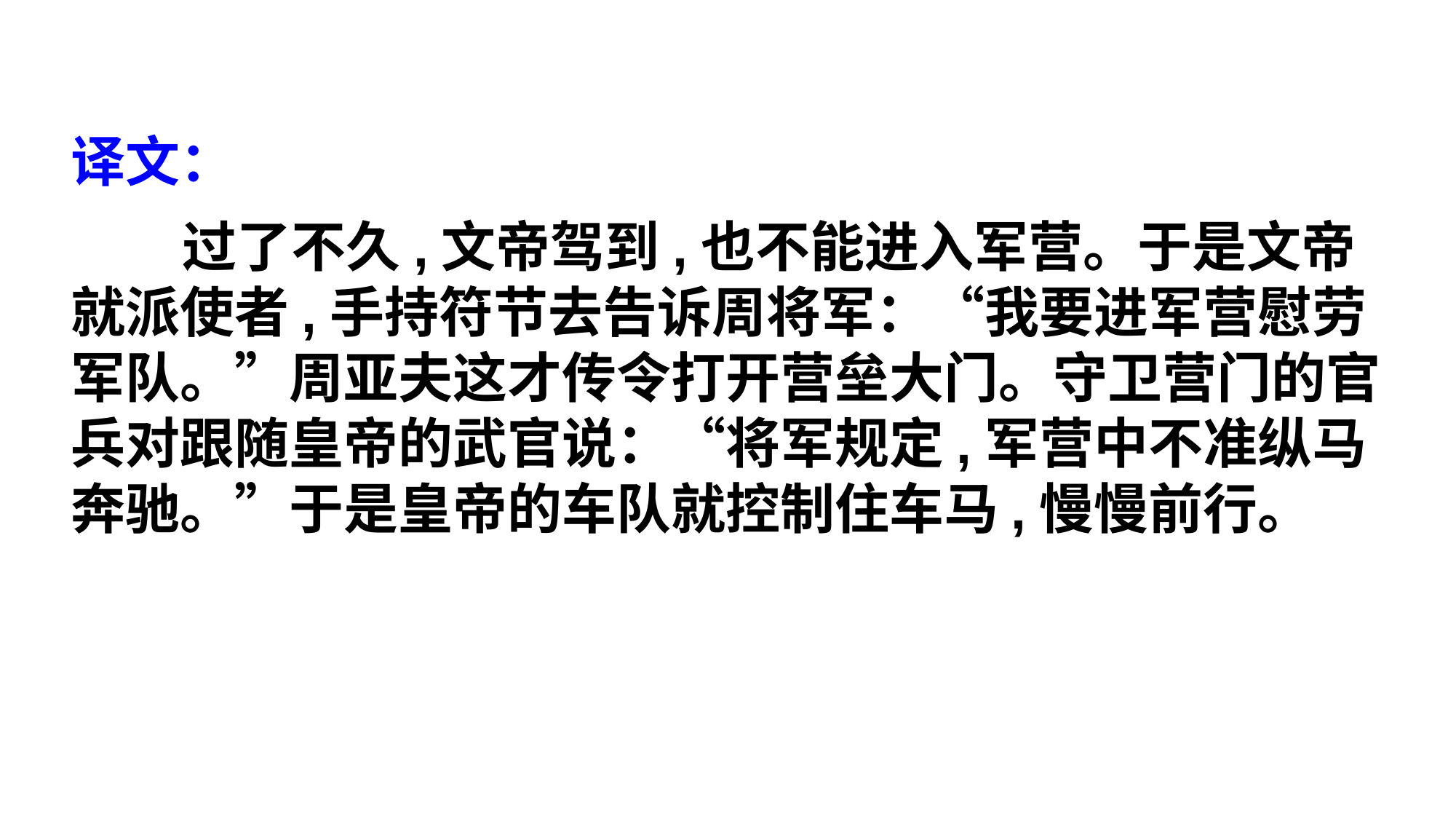

译文：
 过了不久,文帝驾到,也不能进入军营。于是文帝就派使者,手持符节去告诉周将军：“我要进军营慰劳军队。”周亚夫这才传令打开营垒大门。守卫营门的官兵对跟随皇帝的武官说：“将军规定,军营中不准纵马奔驰。”于是皇帝的车队就控制住车马,慢慢前行。